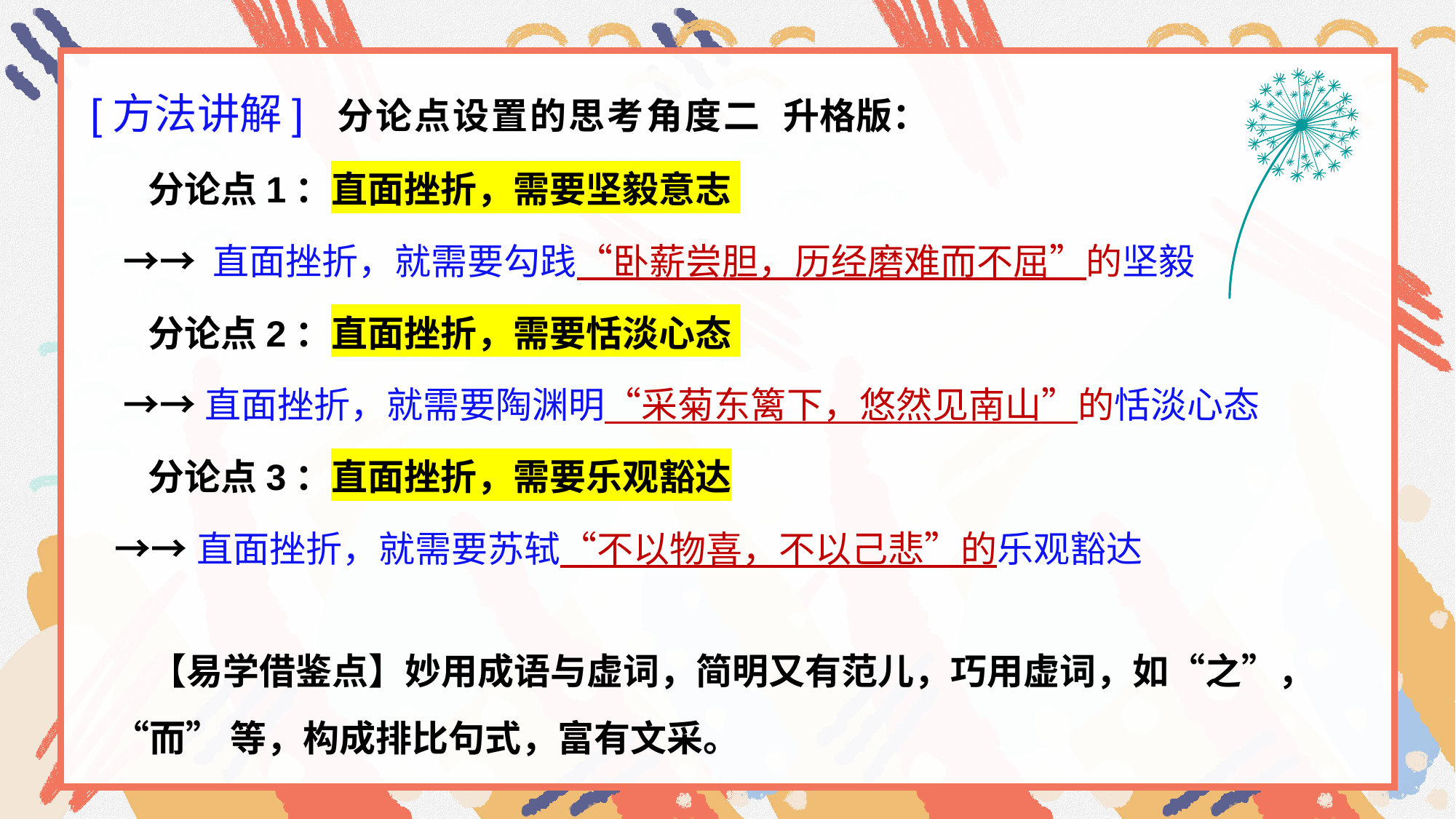

[方法讲解]  分论点设置的思考角度二  升格版：
      分论点1：直面挫折，需要坚毅意志
    →→ 直面挫折，就需要勾践“卧薪尝胆，历经磨难而不屈”的坚毅
      分论点2：直面挫折，需要恬淡心态
    →→直面挫折，就需要陶渊明“采菊东篱下，悠然见南山”的恬淡心态
      分论点3：直面挫折，需要乐观豁达
   →→直面挫折，就需要苏轼“不以物喜，不以己悲”的乐观豁达
   【易学借鉴点】妙用成语与虚词，简明又有范儿，巧用虚词，如“之”，“而” 等，构成排比句式，富有文采。